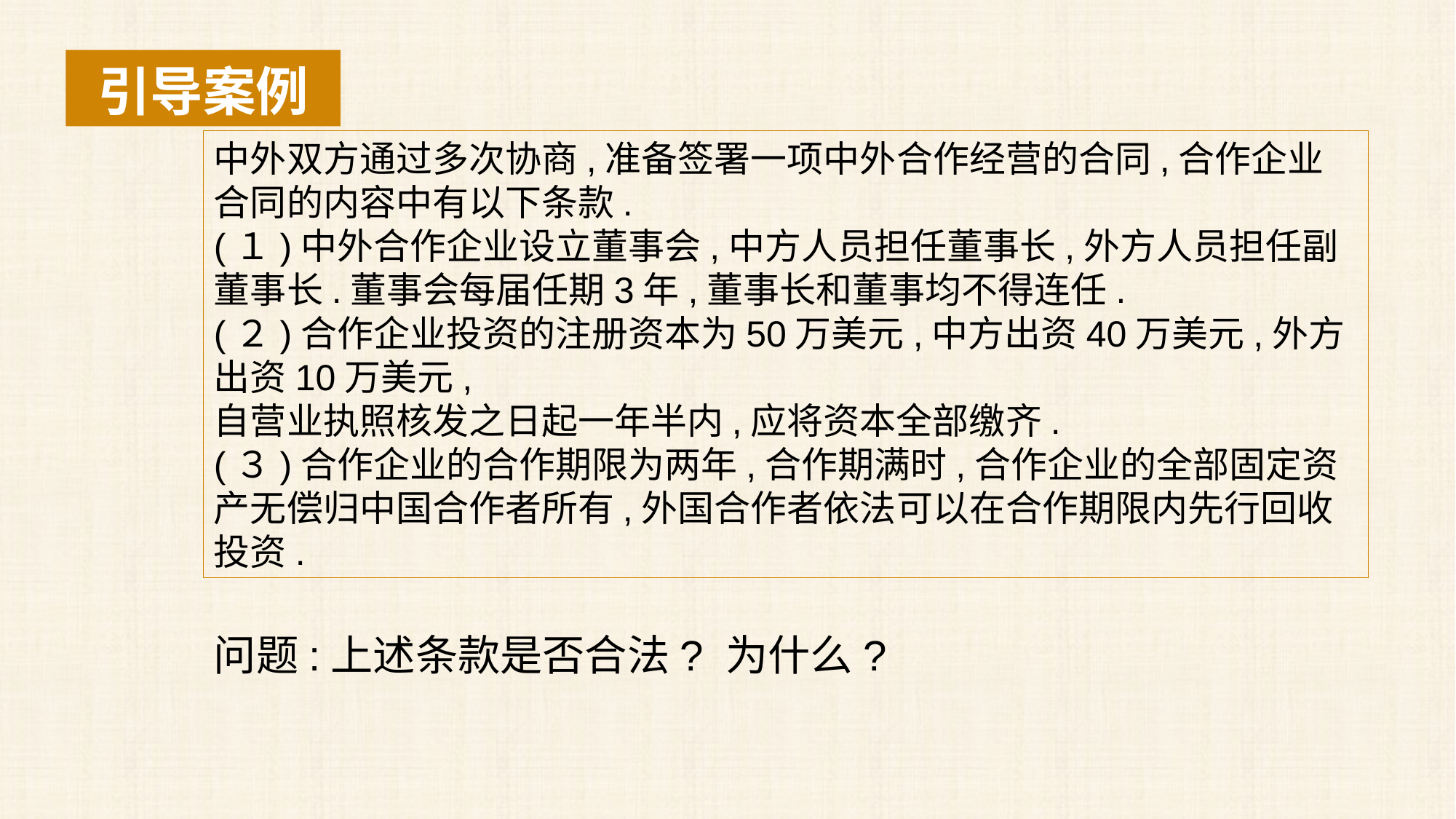

引导案例
中外双方通过多次协商,准备签署一项中外合作经营的合同,合作企业合同的内容中有以下条款.
(１)中外合作企业设立董事会,中方人员担任董事长,外方人员担任副董事长.董事会每届任期3年,董事长和董事均不得连任.
(２)合作企业投资的注册资本为50万美元,中方出资40万美元,外方出资10万美元,
自营业执照核发之日起一年半内,应将资本全部缴齐.
(３)合作企业的合作期限为两年,合作期满时,合作企业的全部固定资产无偿归中国合作者所有,外国合作者依法可以在合作期限内先行回收投资.
问题:上述条款是否合法? 为什么?